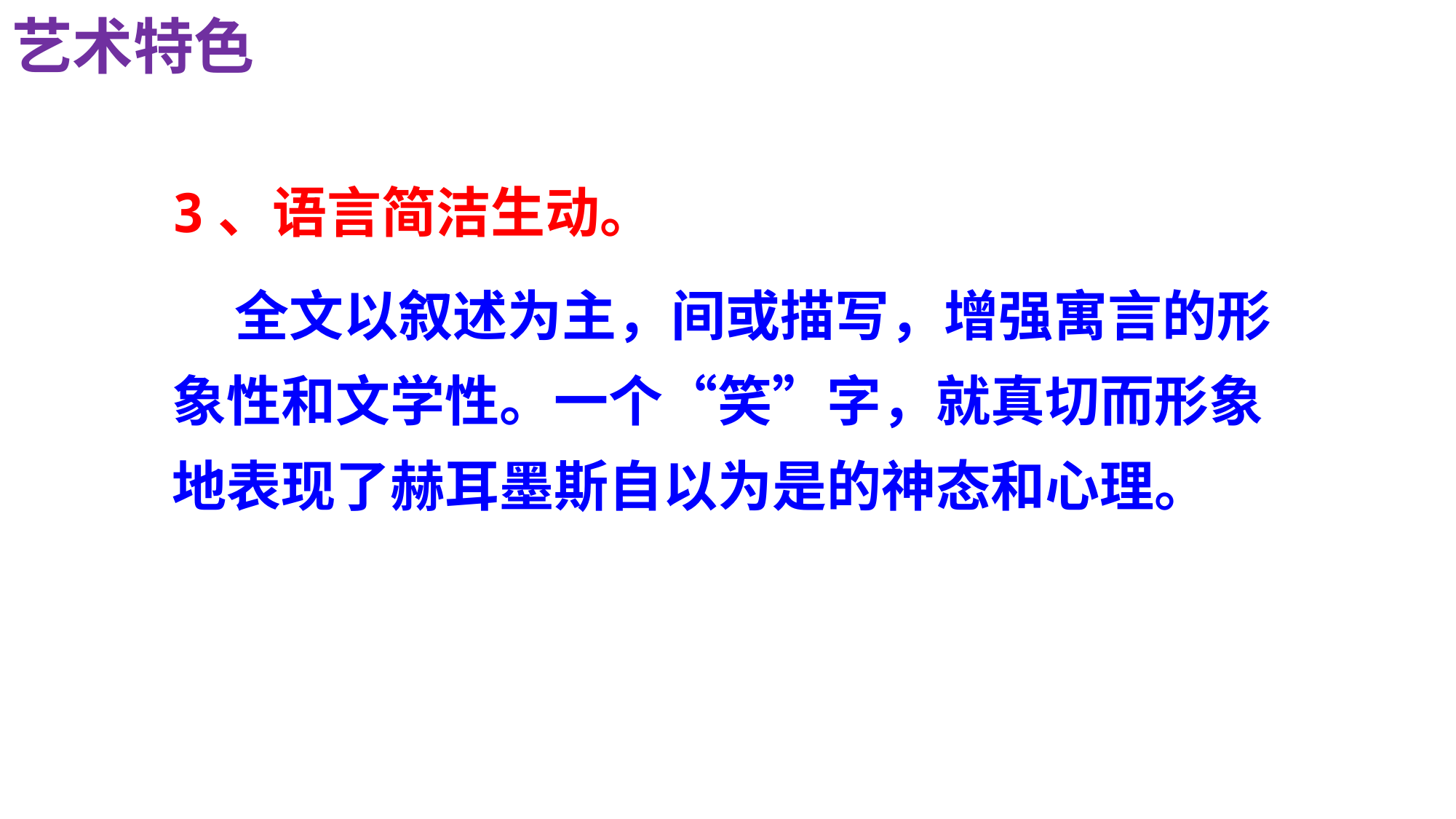

艺术特色
3、语言简洁生动。
    全文以叙述为主，间或描写，增强寓言的形象性和文学性。一个“笑”字，就真切而形象地表现了赫耳墨斯自以为是的神态和心理。